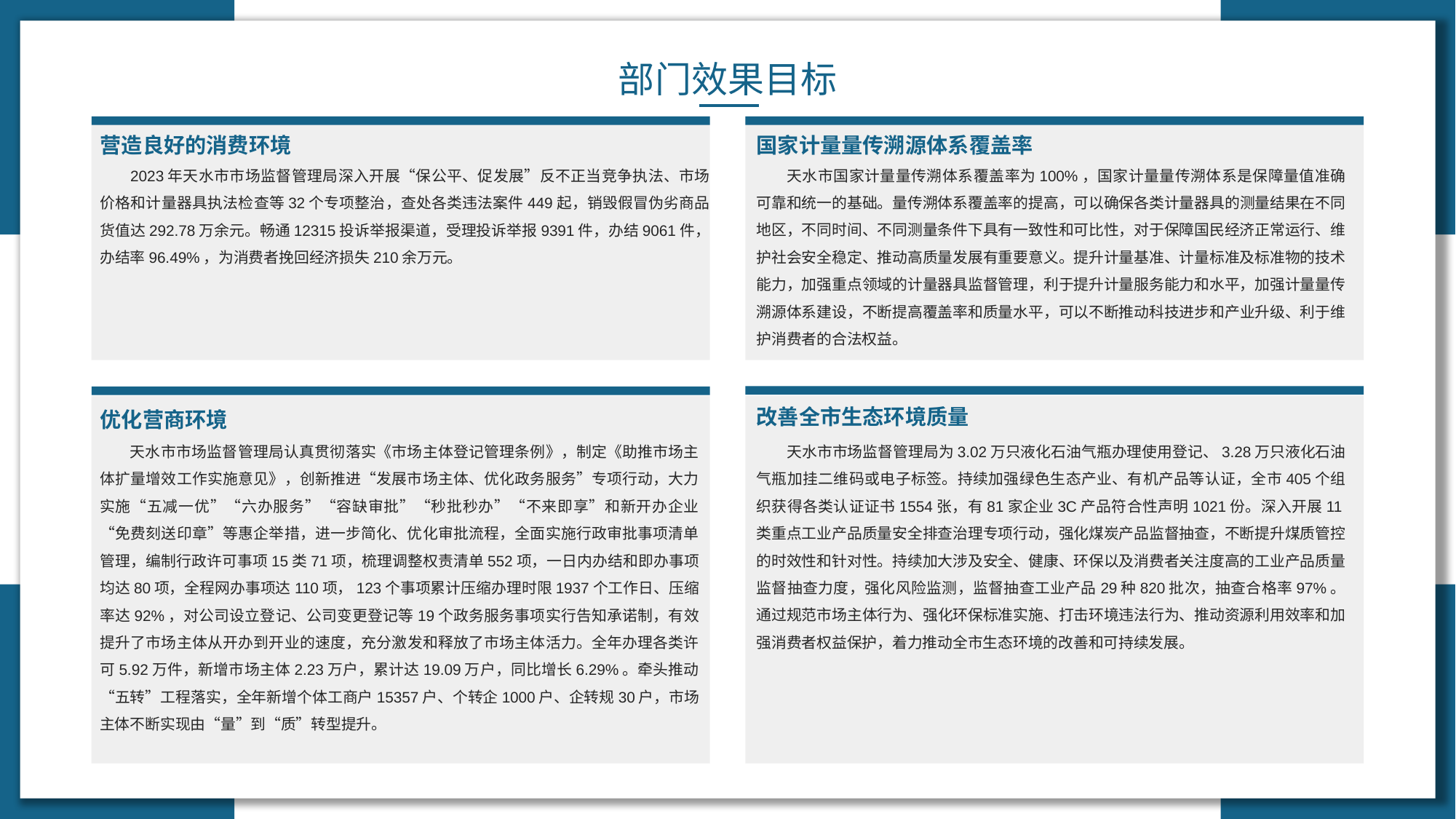

部门效果目标

营造良好的消费环境
国家计量量传溯源体系覆盖率
天水市国家计量量传溯体系覆盖率为100%，国家计量量传溯体系是保障量值准确可靠和统一的基础。量传溯体系覆盖率的提高，可以确保各类计量器具的测量结果在不同地区，不同时间、不同测量条件下具有一致性和可比性，对于保障国民经济正常运行、维护社会安全稳定、推动高质量发展有重要意义。提升计量基准、计量标准及标准物的技术能力，加强重点领域的计量器具监督管理，利于提升计量服务能力和水平，加强计量量传溯源体系建设，不断提高覆盖率和质量水平，可以不断推动科技进步和产业升级、利于维护消费者的合法权益。
2023年天水市市场监督管理局深入开展“保公平、促发展”反不正当竞争执法、市场价格和计量器具执法检查等32个专项整治，查处各类违法案件449起，销毁假冒伪劣商品货值达292.78万余元。畅通12315投诉举报渠道，受理投诉举报9391件，办结9061件，办结率96.49%，为消费者挽回经济损失210余万元。

改善全市生态环境质量

优化营商环境
天水市市场监督管理局为3.02万只液化石油气瓶办理使用登记、3.28万只液化石油气瓶加挂二维码或电子标签。持续加强绿色生态产业、有机产品等认证，全市405个组织获得各类认证证书1554张，有81家企业3C产品符合性声明1021份。深入开展11类重点工业产品质量安全排查治理专项行动，强化煤炭产品监督抽查，不断提升煤质管控的时效性和针对性。持续加大涉及安全、健康、环保以及消费者关注度高的工业产品质量监督抽查力度，强化风险监测，监督抽查工业产品29种820批次，抽查合格率97%。通过规范市场主体行为、强化环保标准实施、打击环境违法行为、推动资源利用效率和加强消费者权益保护，着力推动全市生态环境的改善和可持续发展。
天水市市场监督管理局认真贯彻落实《市场主体登记管理条例》，制定《助推市场主体扩量增效工作实施意见》，创新推进“发展市场主体、优化政务服务”专项行动，大力实施“五减一优”“六办服务”“容缺审批”“秒批秒办”“不来即享”和新开办企业“免费刻送印章”等惠企举措，进一步简化、优化审批流程，全面实施行政审批事项清单管理，编制行政许可事项15类71项，梳理调整权责清单552项，一日内办结和即办事项均达80项，全程网办事项达110项，123个事项累计压缩办理时限1937个工作日、压缩率达92%，对公司设立登记、公司变更登记等19个政务服务事项实行告知承诺制，有效提升了市场主体从开办到开业的速度，充分激发和释放了市场主体活力。全年办理各类许可5.92万件，新增市场主体2.23万户，累计达19.09万户，同比增长6.29%。牵头推动“五转”工程落实，全年新增个体工商户15357户、个转企1000户、企转规30户，市场主体不断实现由“量”到“质”转型提升。